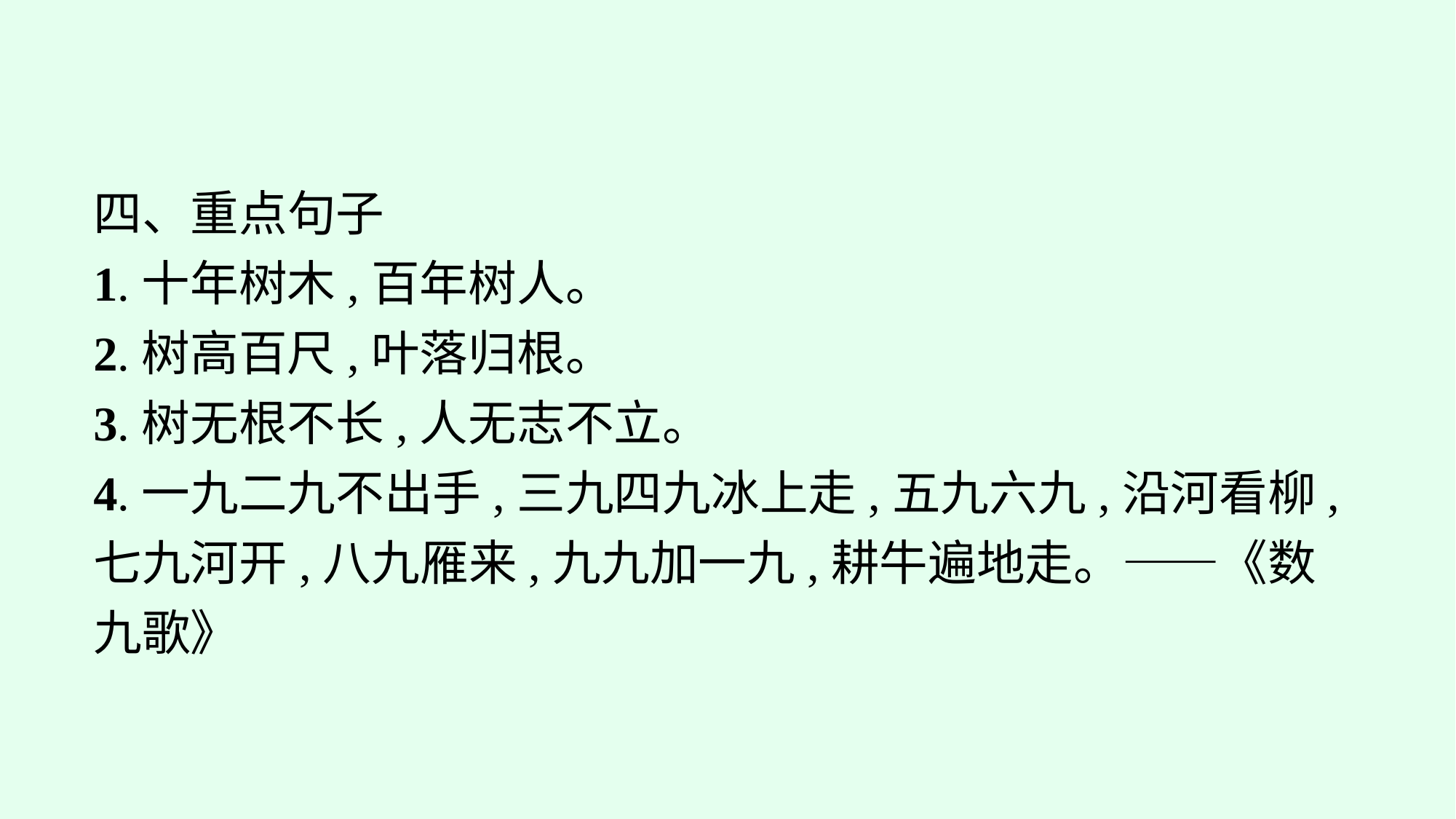

四、重点句子
1.十年树木,百年树人。
2.树高百尺,叶落归根。
3.树无根不长,人无志不立。
4.一九二九不出手,三九四九冰上走,五九六九,沿河看柳,七九河开,八九雁来,九九加一九,耕牛遍地走。——《数九歌》